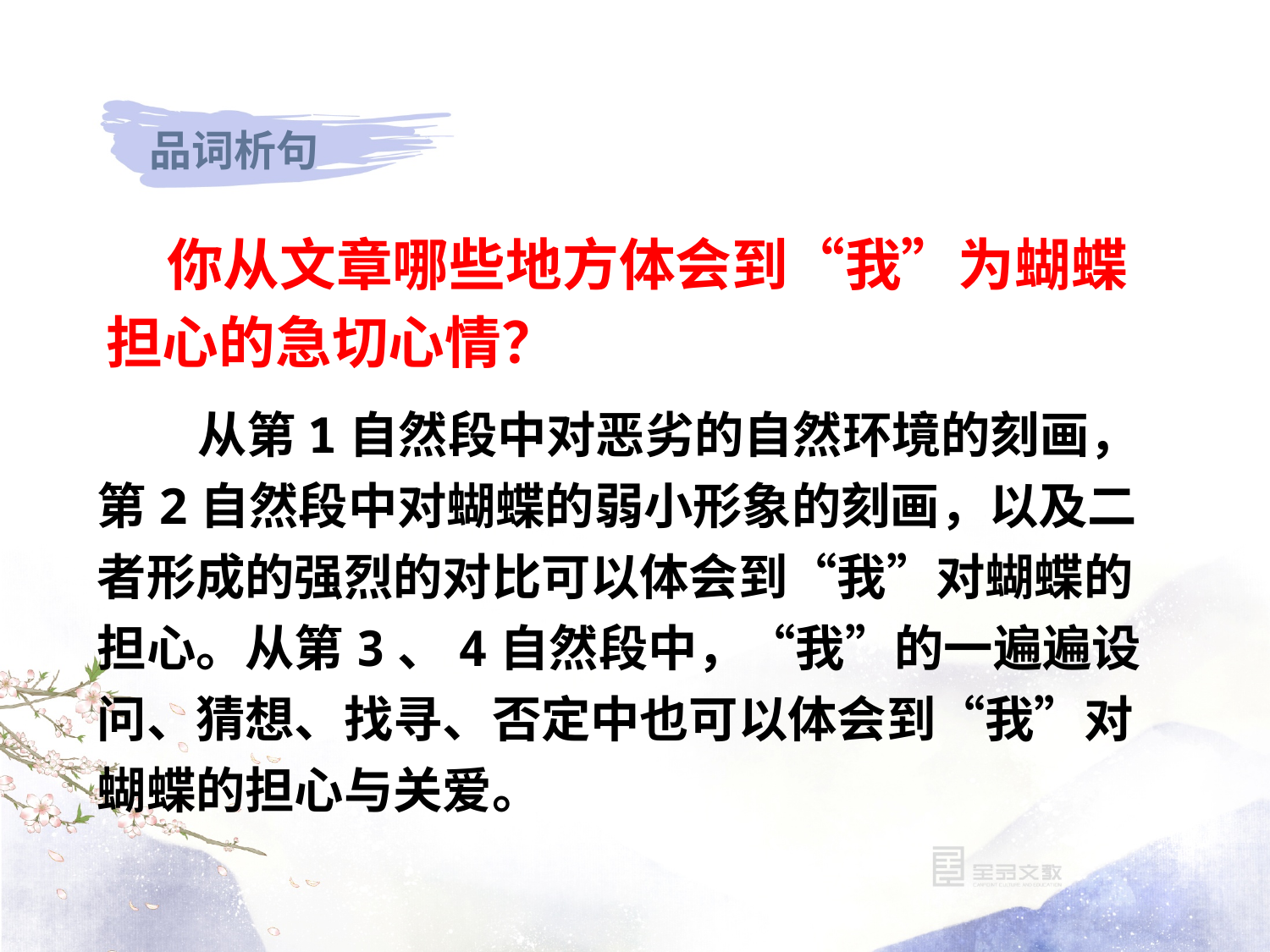

你从文章哪些地方体会到“我”为蝴蝶担心的急切心情？
从第1自然段中对恶劣的自然环境的刻画，第2自然段中对蝴蝶的弱小形象的刻画，以及二者形成的强烈的对比可以体会到“我”对蝴蝶的担心。从第3、4自然段中，“我”的一遍遍设问、猜想、找寻、否定中也可以体会到“我”对蝴蝶的担心与关爱。